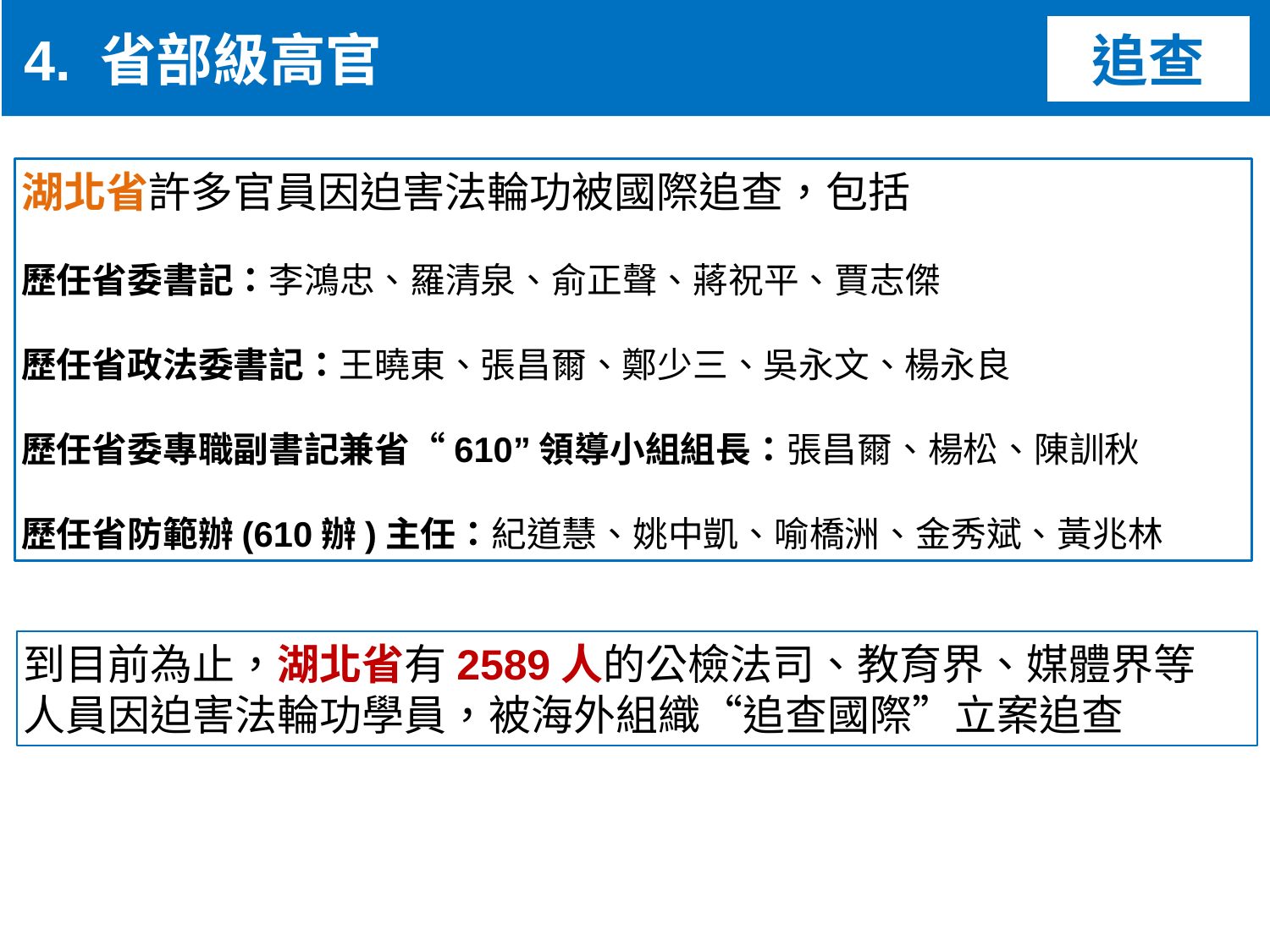

4. 省部級高官
追查

湖北省許多官員因迫害法輪功被國際追查，包括

歷任省委書記：李鴻忠、羅清泉、俞正聲、蔣祝平、賈志傑

歷任省政法委書記：王曉東、張昌爾、鄭少三、吳永文、楊永良

歷任省委專職副書記兼省“610”領導小組組長：張昌爾、楊松、陳訓秋

歷任省防範辦(610辦)主任：紀道慧、姚中凱、喻橋洲、金秀斌、黃兆林
到目前為止，湖北省有2589人的公檢法司、教育界、媒體界等
人員因迫害法輪功學員，被海外組織“追查國際”立案追查